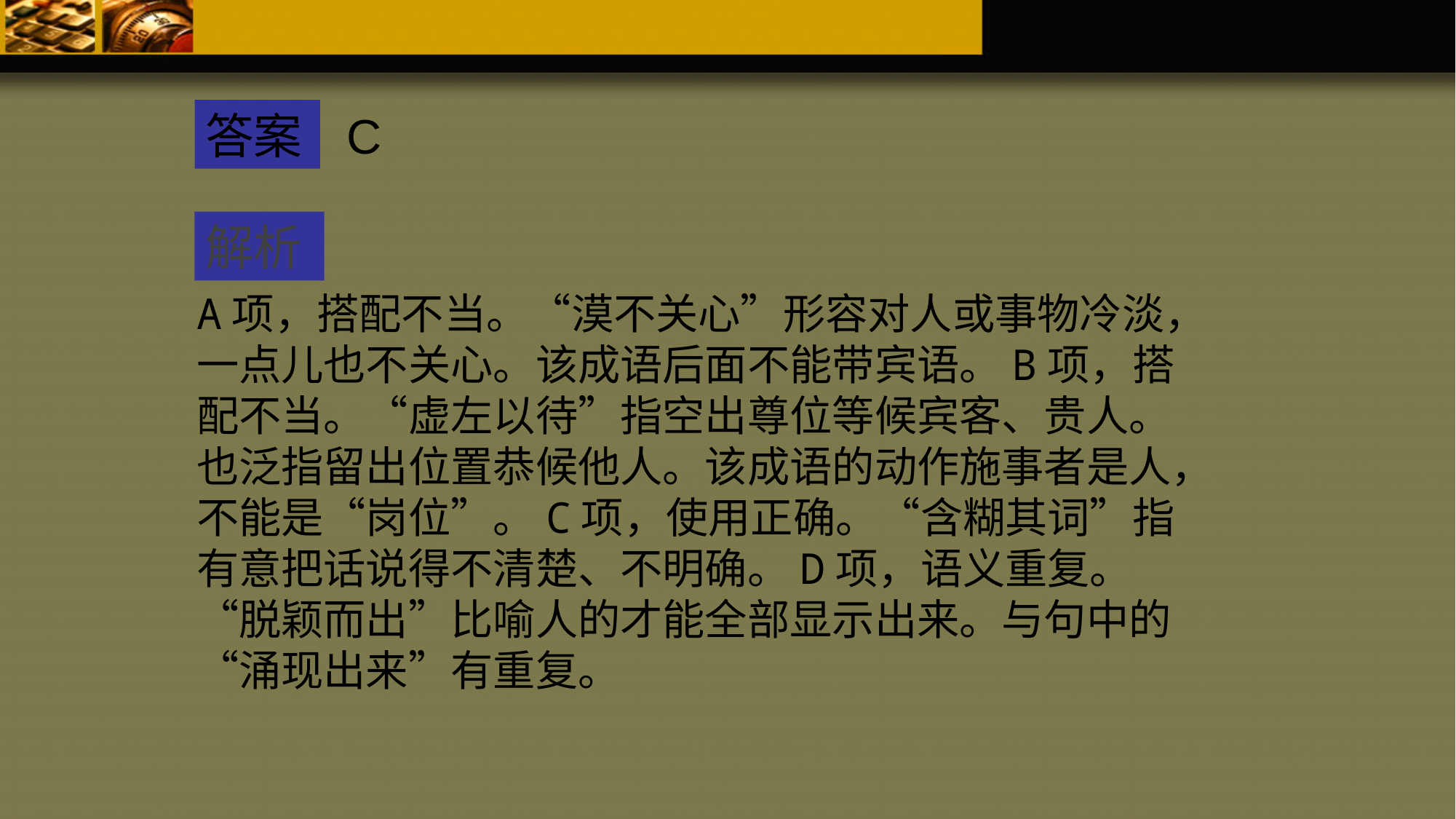

答案
C
解析
A项，搭配不当。“漠不关心”形容对人或事物冷淡，一点儿也不关心。该成语后面不能带宾语。B项，搭配不当。“虚左以待”指空出尊位等候宾客、贵人。也泛指留出位置恭候他人。该成语的动作施事者是人，不能是“岗位”。C项，使用正确。“含糊其词”指有意把话说得不清楚、不明确。D项，语义重复。“脱颖而出”比喻人的才能全部显示出来。与句中的“涌现出来”有重复。